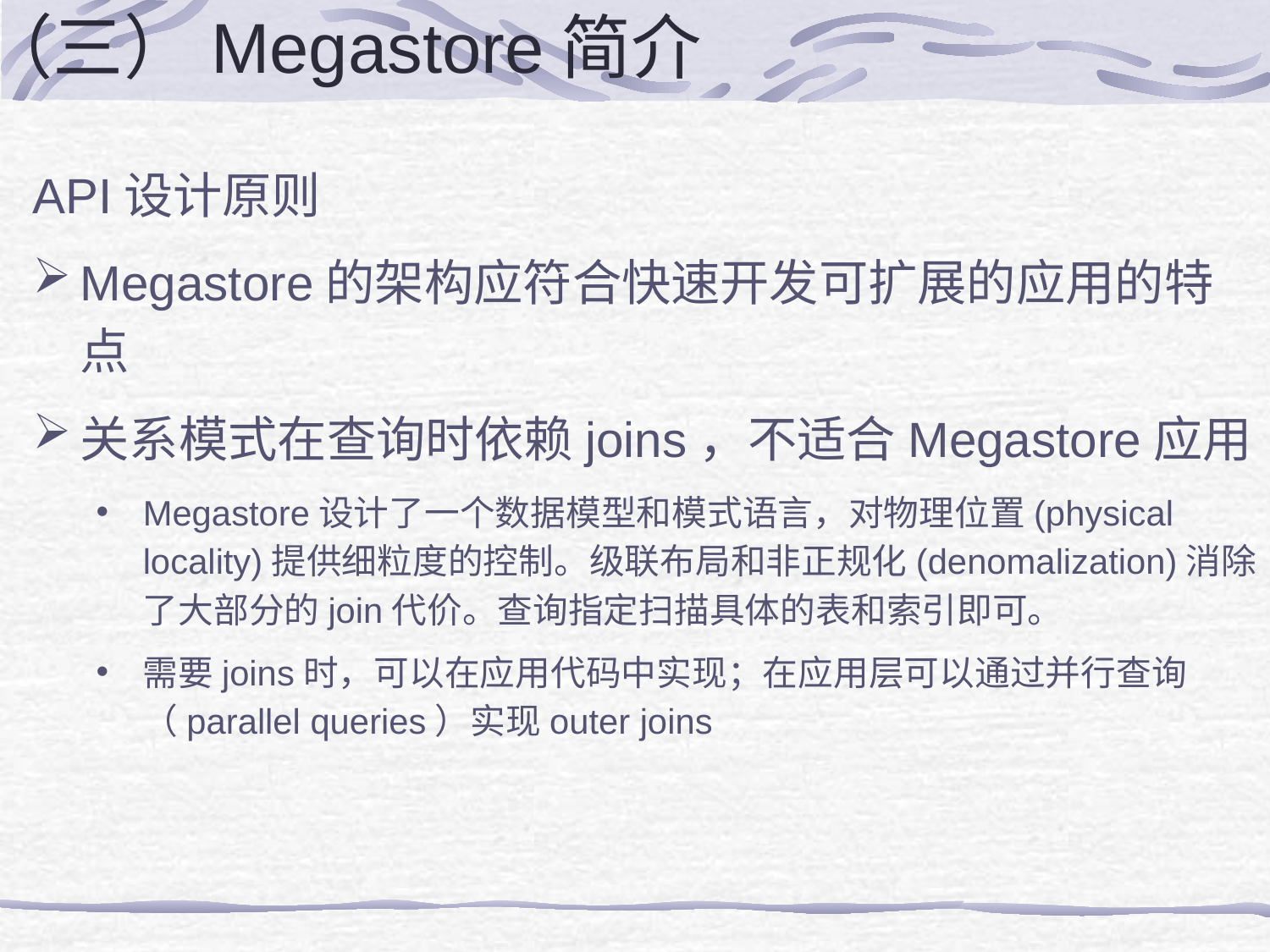

# （三）Megastore简介
API设计原则
Megastore的架构应符合快速开发可扩展的应用的特点
关系模式在查询时依赖joins，不适合Megastore应用
Megastore设计了一个数据模型和模式语言，对物理位置(physical locality)提供细粒度的控制。级联布局和非正规化(denomalization)消除了大部分的join代价。查询指定扫描具体的表和索引即可。
需要joins时，可以在应用代码中实现；在应用层可以通过并行查询（parallel queries）实现outer joins